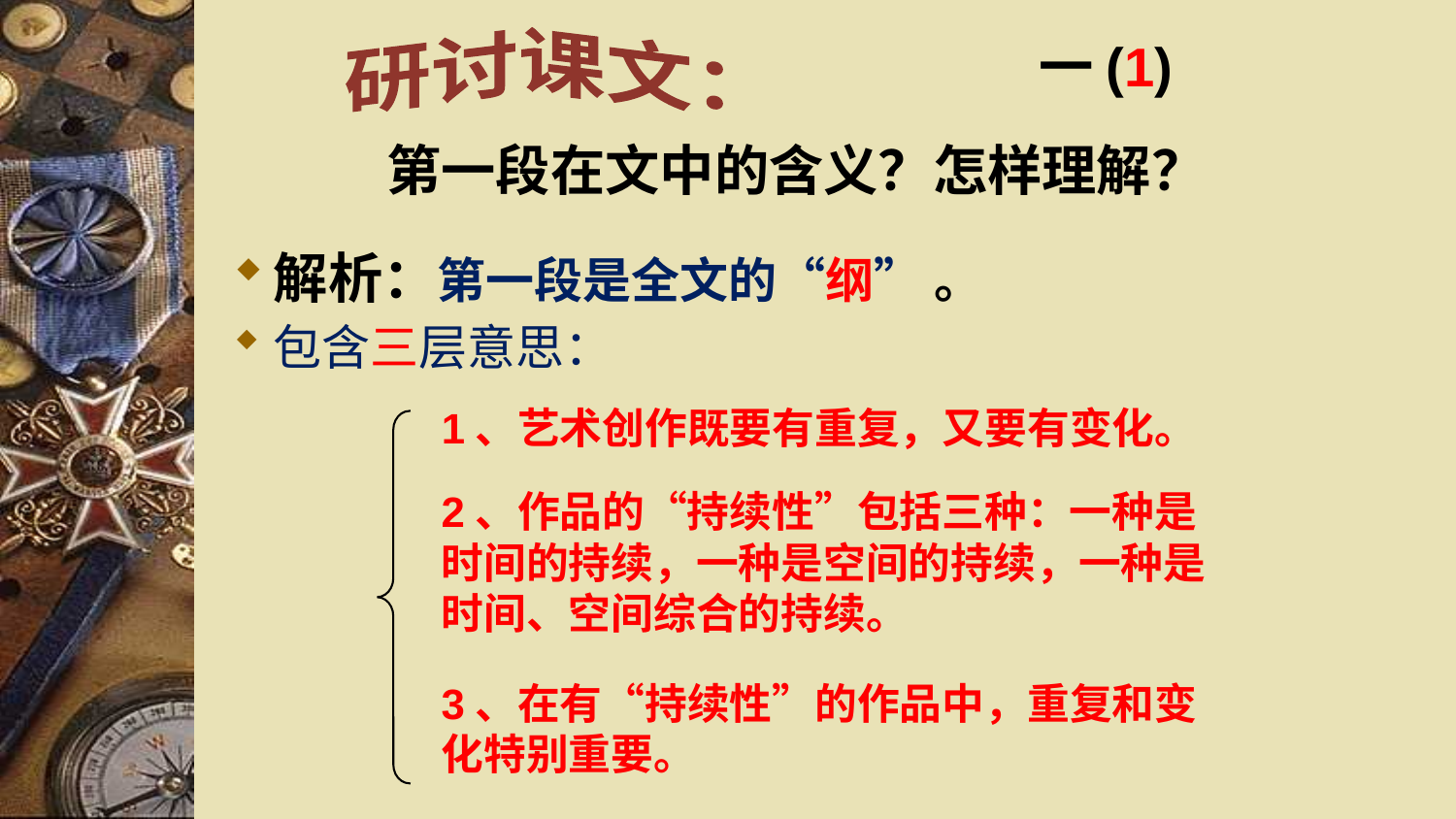

研讨课文：
一(1)
# 第一段在文中的含义？怎样理解？
解析：第一段是全文的“纲” 。
包含三层意思：

1、艺术创作既要有重复，又要有变化。

2、作品的“持续性”包括三种：一种是时间的持续，一种是空间的持续，一种是时间、空间综合的持续。
3、在有“持续性”的作品中，重复和变化特别重要。